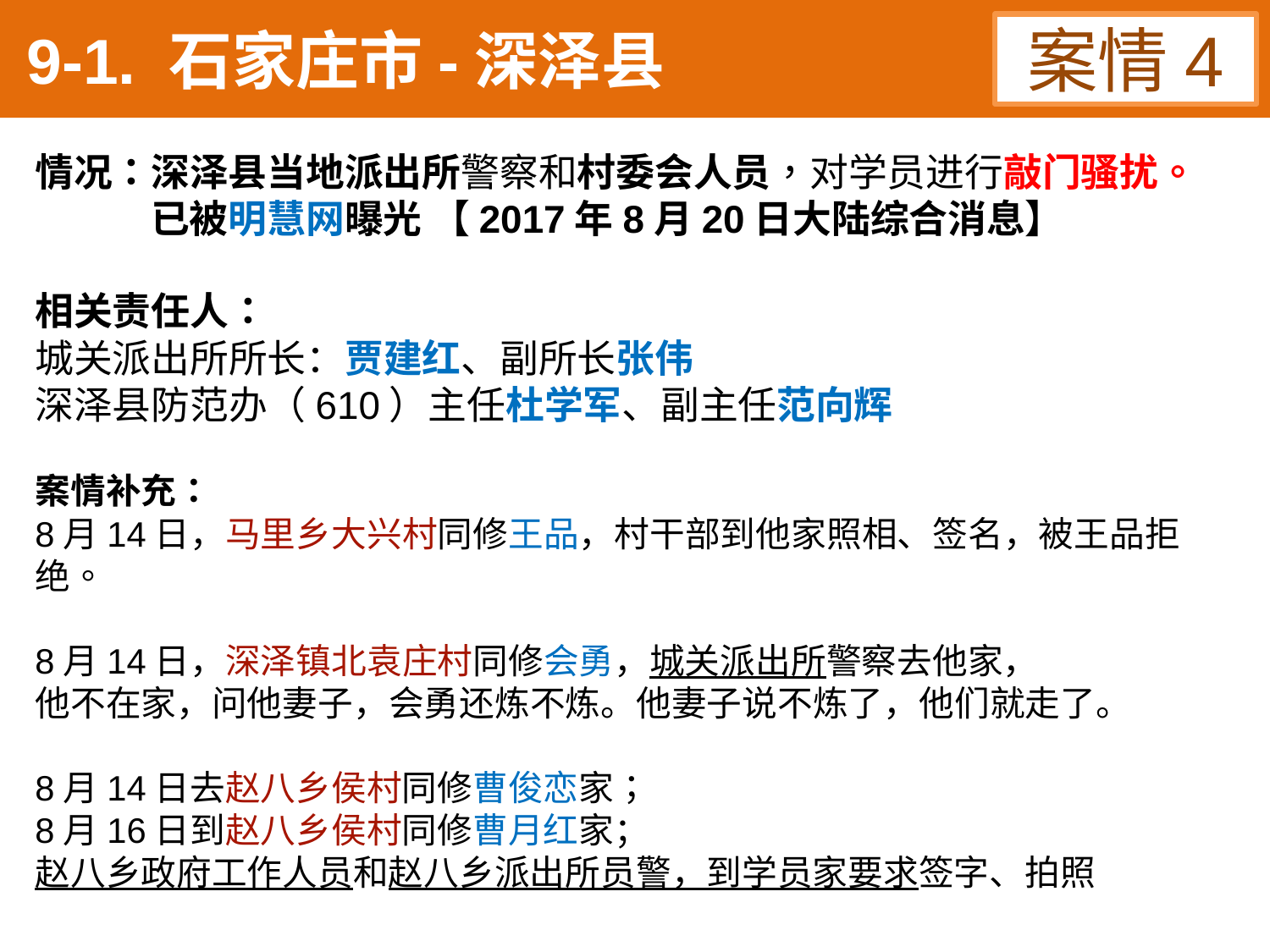

9-1. 石家庄市-深泽县
案情4
情况：深泽县当地派出所警察和村委会人员，对学员进行敲门骚扰。
            已被明慧网曝光 【2017年8月20日大陆综合消息】

相关责任人：
城关派出所所长：贾建红、副所长张伟
深泽县防范办（610）主任杜学军、副主任范向辉

案情补充：
8月14日，马里乡大兴村同修王品，村干部到他家照相、签名，被王品拒绝。

8月14日，深泽镇北袁庄村同修会勇，城关派出所警察去他家，
他不在家，问他妻子，会勇还炼不炼。他妻子说不炼了，他们就走了。

8月14日去赵八乡侯村同修曹俊恋家；
8月16日到赵八乡侯村同修曹月红家；
赵八乡政府工作人员和赵八乡派出所员警，到学员家要求签字、拍照